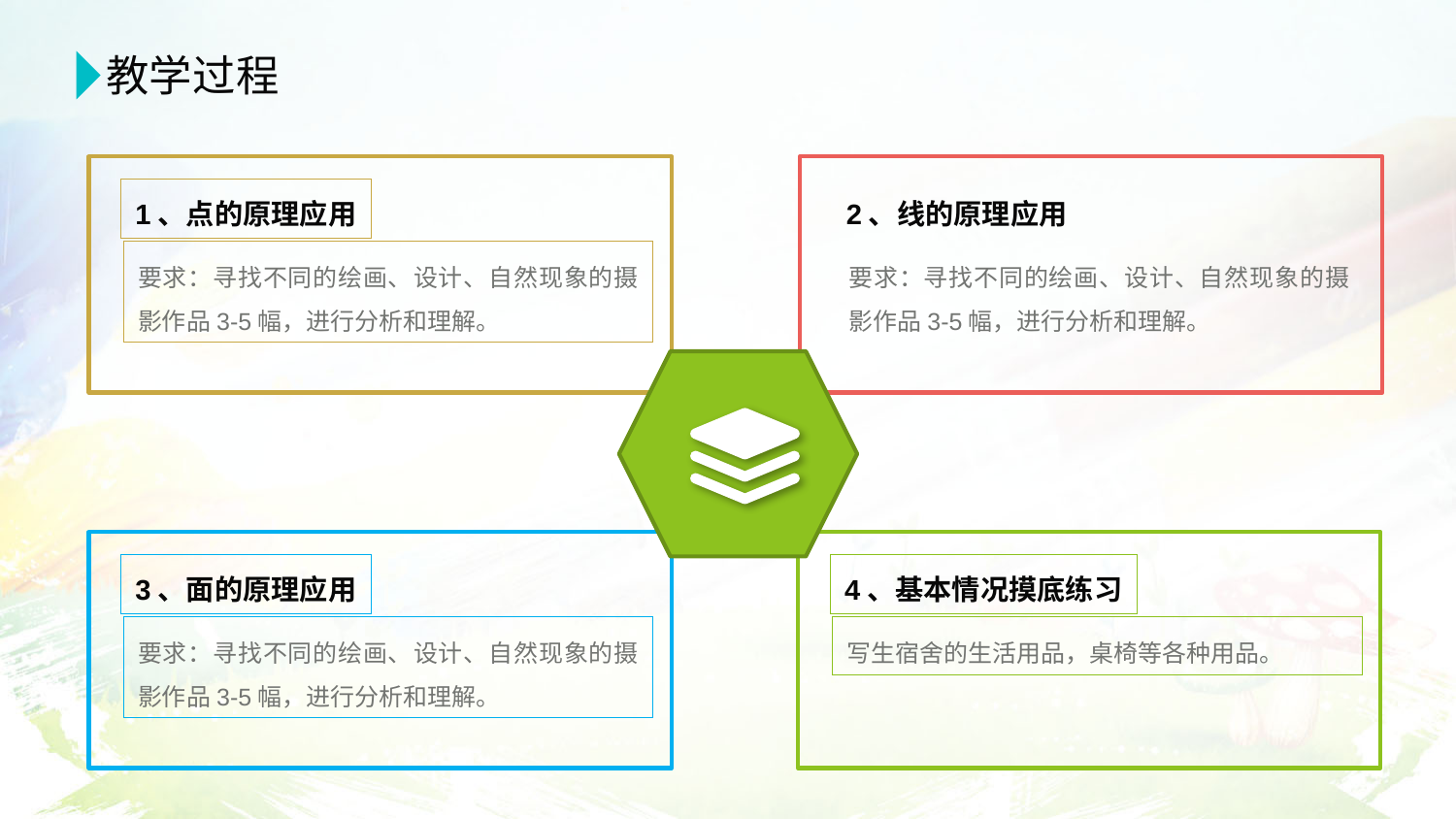

教学过程

1、点的原理应用
要求：寻找不同的绘画、设计、自然现象的摄影作品3-5幅，进行分析和理解。

2、线的原理应用
要求：寻找不同的绘画、设计、自然现象的摄影作品3-5幅，进行分析和理解。

3、面的原理应用
要求：寻找不同的绘画、设计、自然现象的摄影作品3-5幅，进行分析和理解。

4、基本情况摸底练习
写生宿舍的生活用品，桌椅等各种用品。